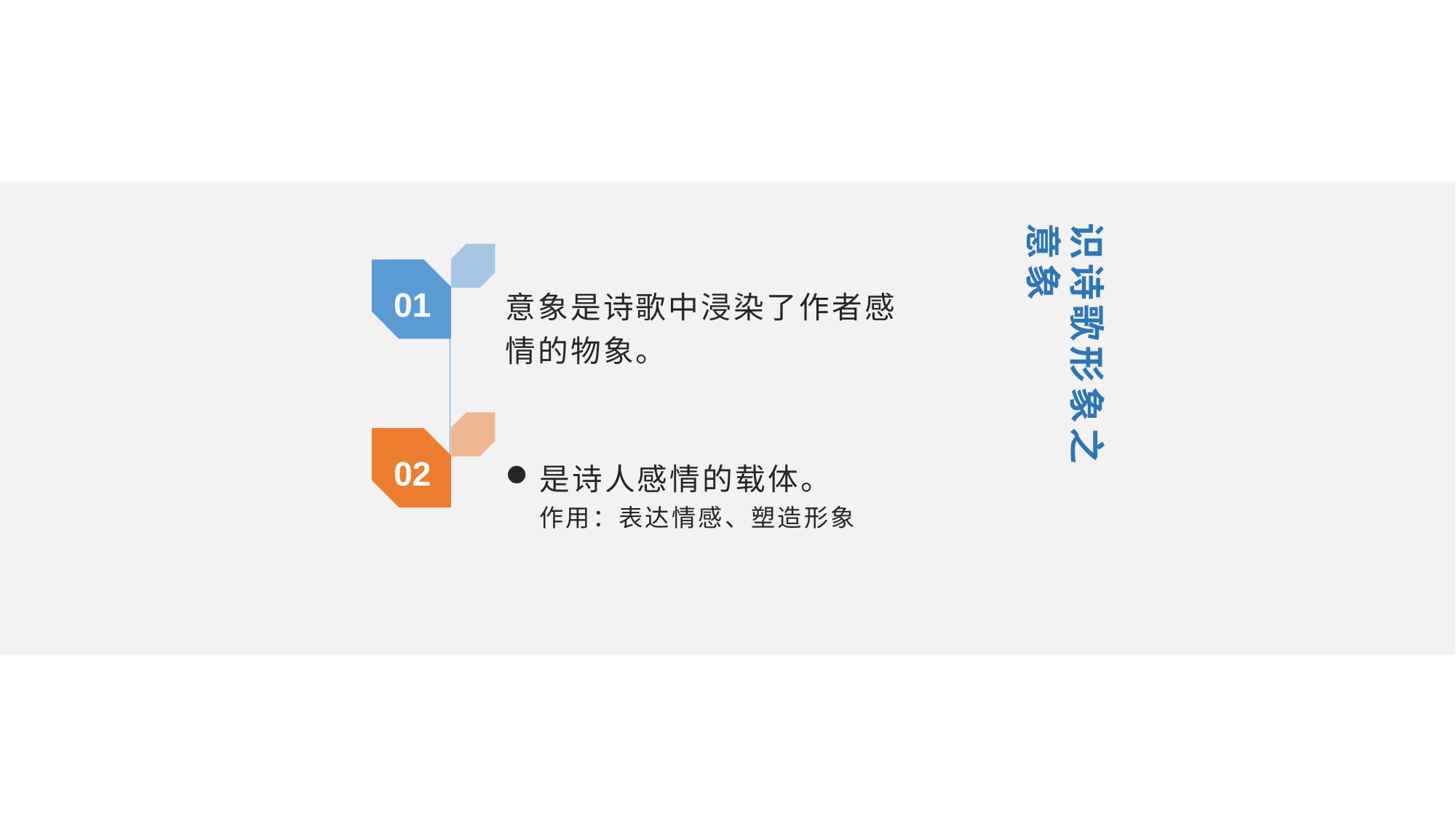

识诗歌形象之
意象

01
意象是诗歌中浸染了作者感情的物象。

02
是诗人感情的载体。
作用：表达情感、塑造形象